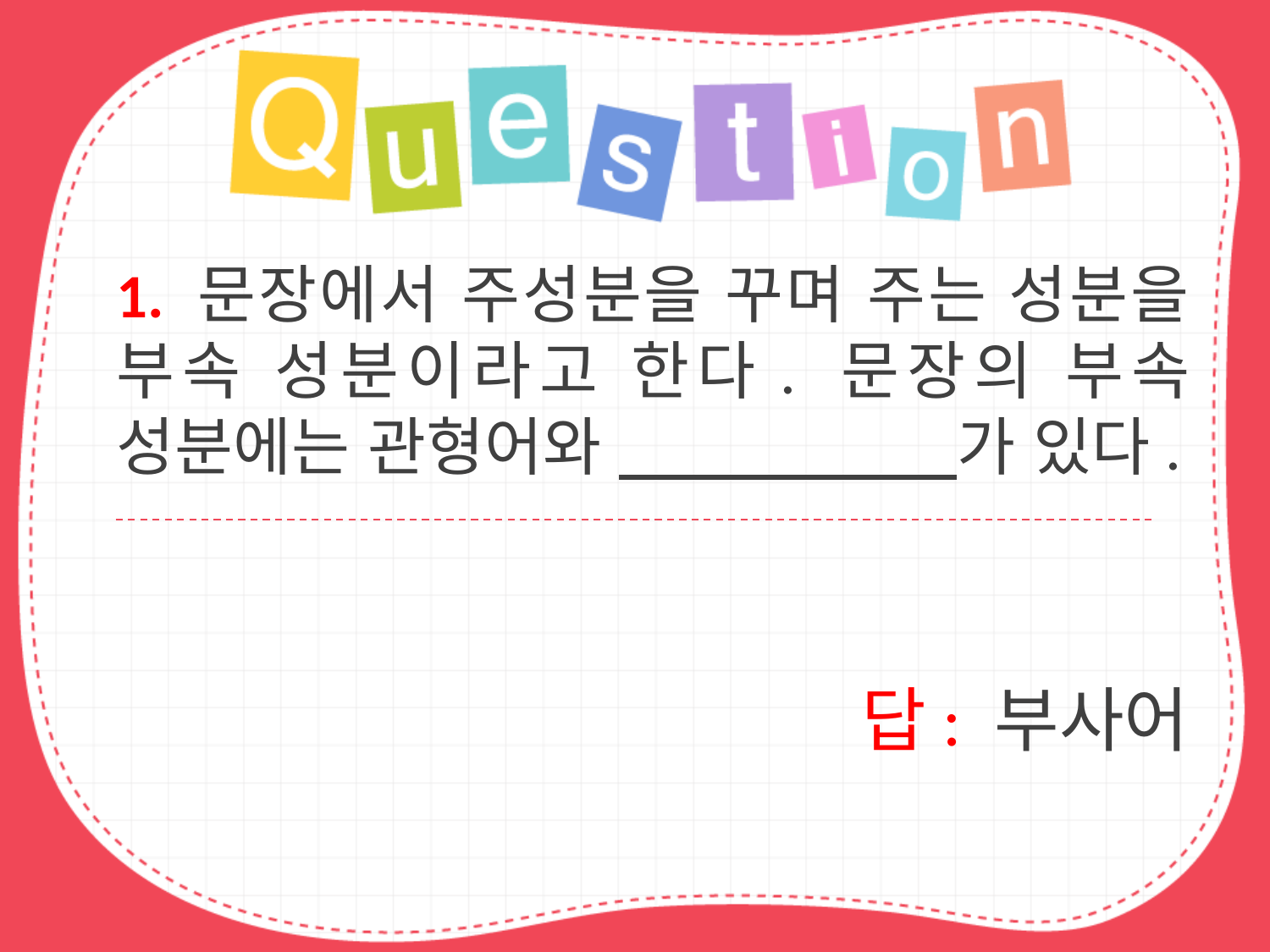

1. 문장에서 주성분을 꾸며 주는 성분을 부속 성분이라고 한다. 문장의 부속 성분에는 관형어와                    가 있다.

답: 부사어